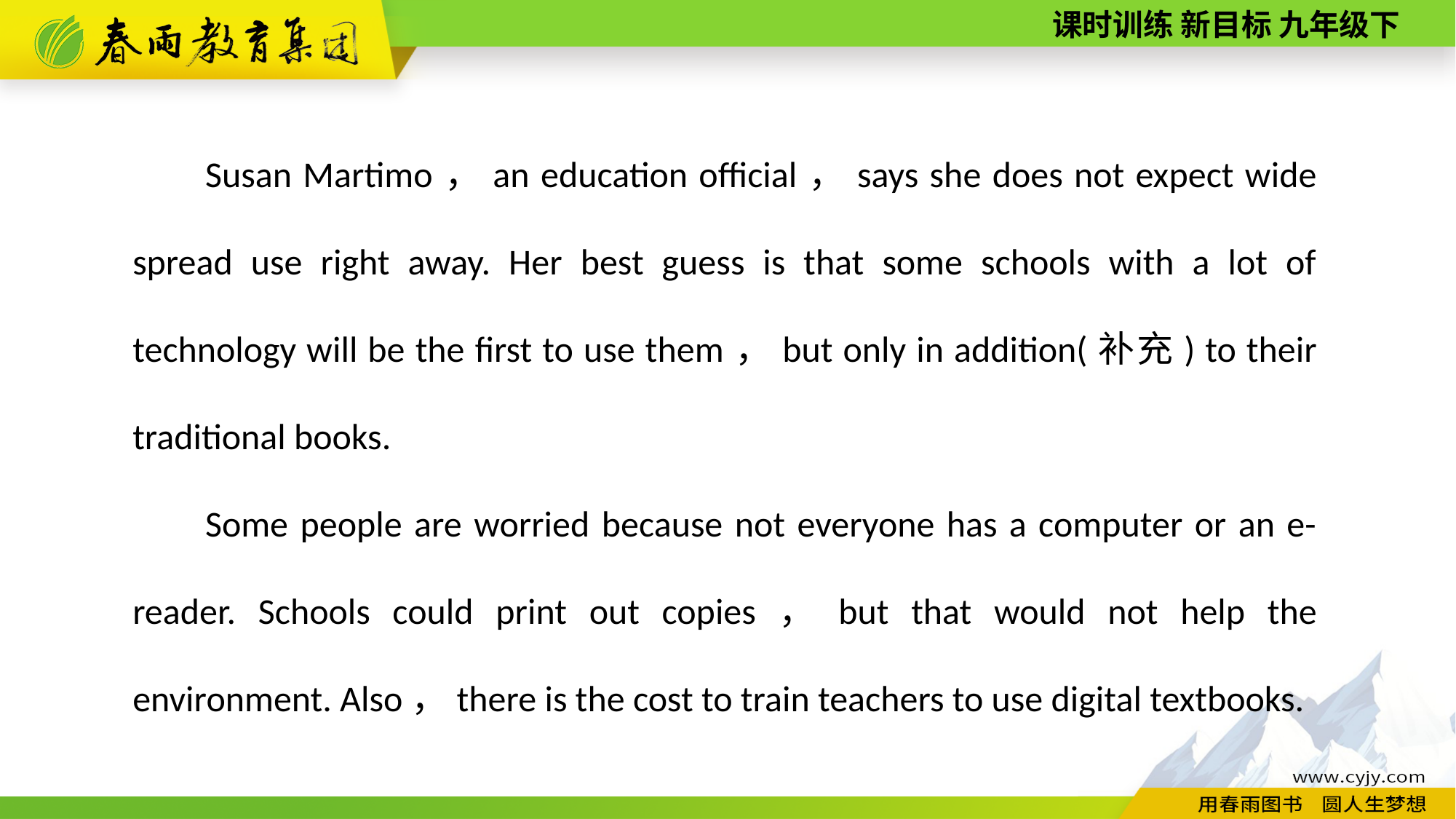

Susan Martimo，an education official，says she does not expect wide­spread use right away. Her best guess is that some schools with a lot of technology will be the first to use them，but only in addition(补充) to their traditional books.
Some people are worried because not everyone has a computer or an e-­reader. Schools could print out copies，but that would not help the environment. Also，there is the cost to train teachers to use digital textbooks.